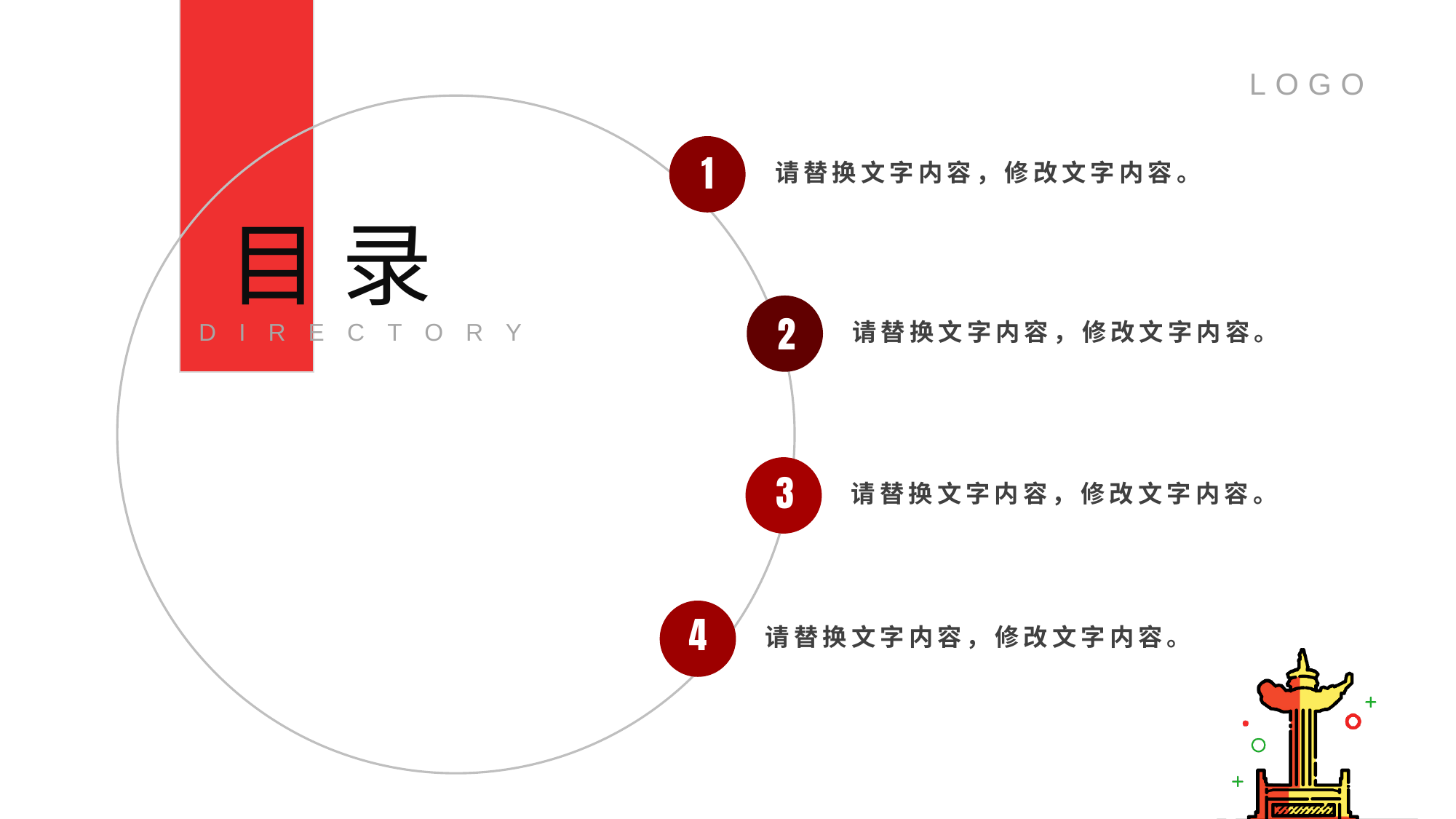

1
请替换文字内容，修改文字内容。
目录

2
DIRECTORY
请替换文字内容，修改文字内容。

3
请替换文字内容，修改文字内容。

4
请替换文字内容，修改文字内容。